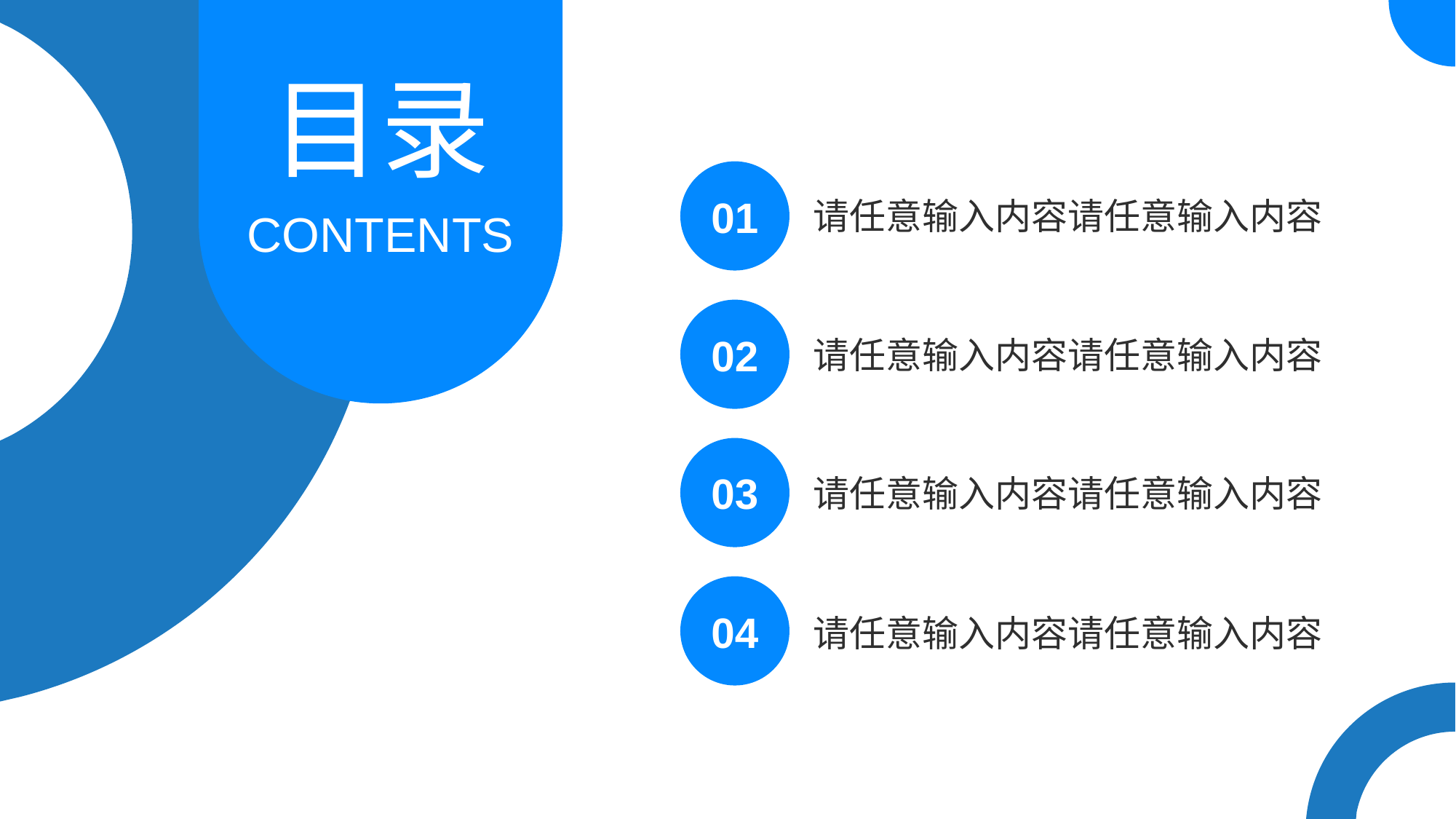

请任意输入内容请任意输入内容
请任意输入内容请任意输入内容
请任意输入内容请任意输入内容
请任意输入内容请任意输入内容